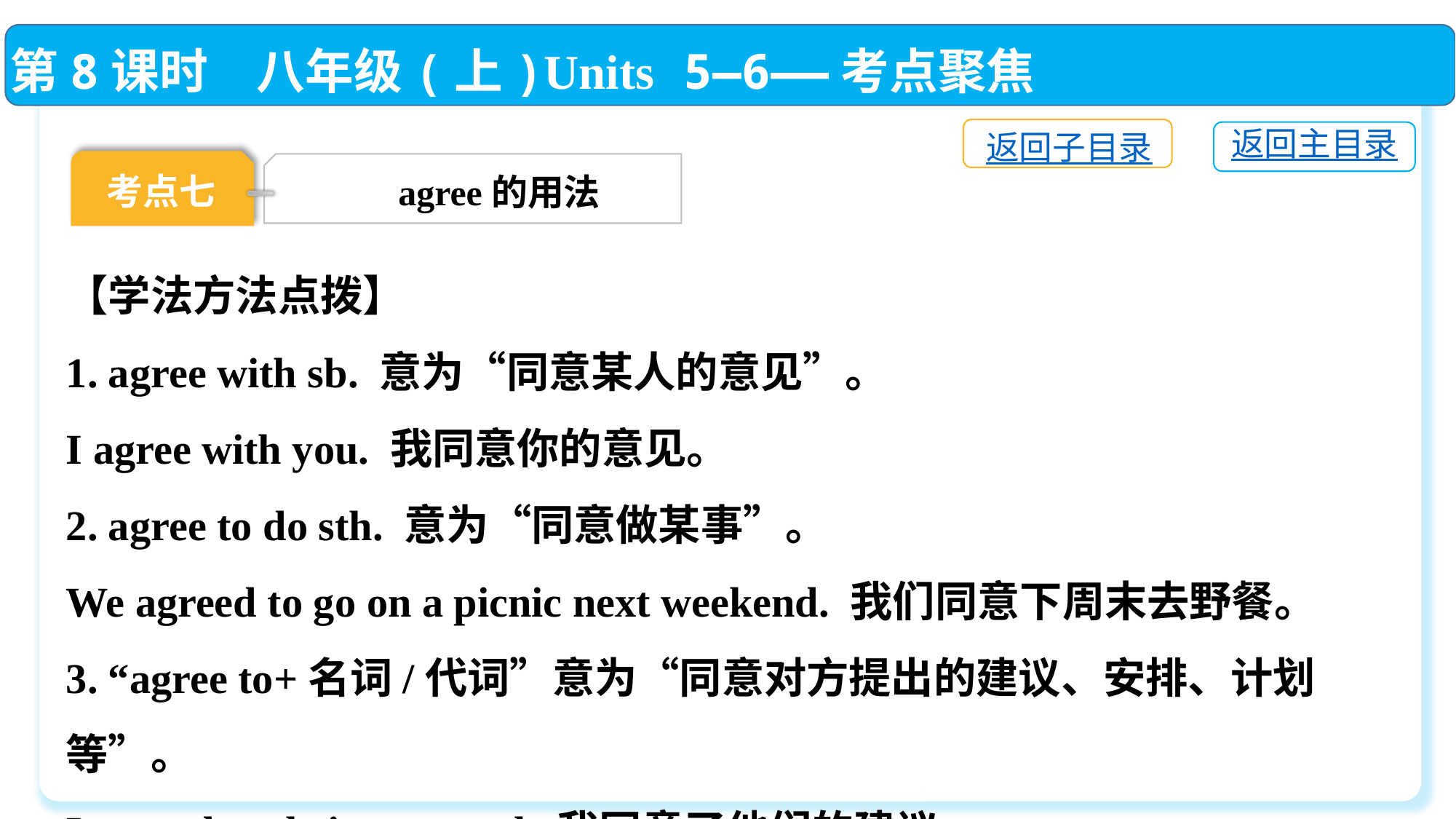

第8课时　八年级(上)Units 5—6——考点聚焦

返回子目录
返回主目录
考点七
agree的用法

【学法方法点拨】
1. agree with sb. 意为“同意某人的意见”。
I agree with you. 我同意你的意见。
2. agree to do sth. 意为“同意做某事”。
We agreed to go on a picnic next weekend. 我们同意下周末去野餐。
3. “agree to+名词/代词”意为“同意对方提出的建议、安排、计划等”。
I agreed to their proposal. 我同意了他们的建议。